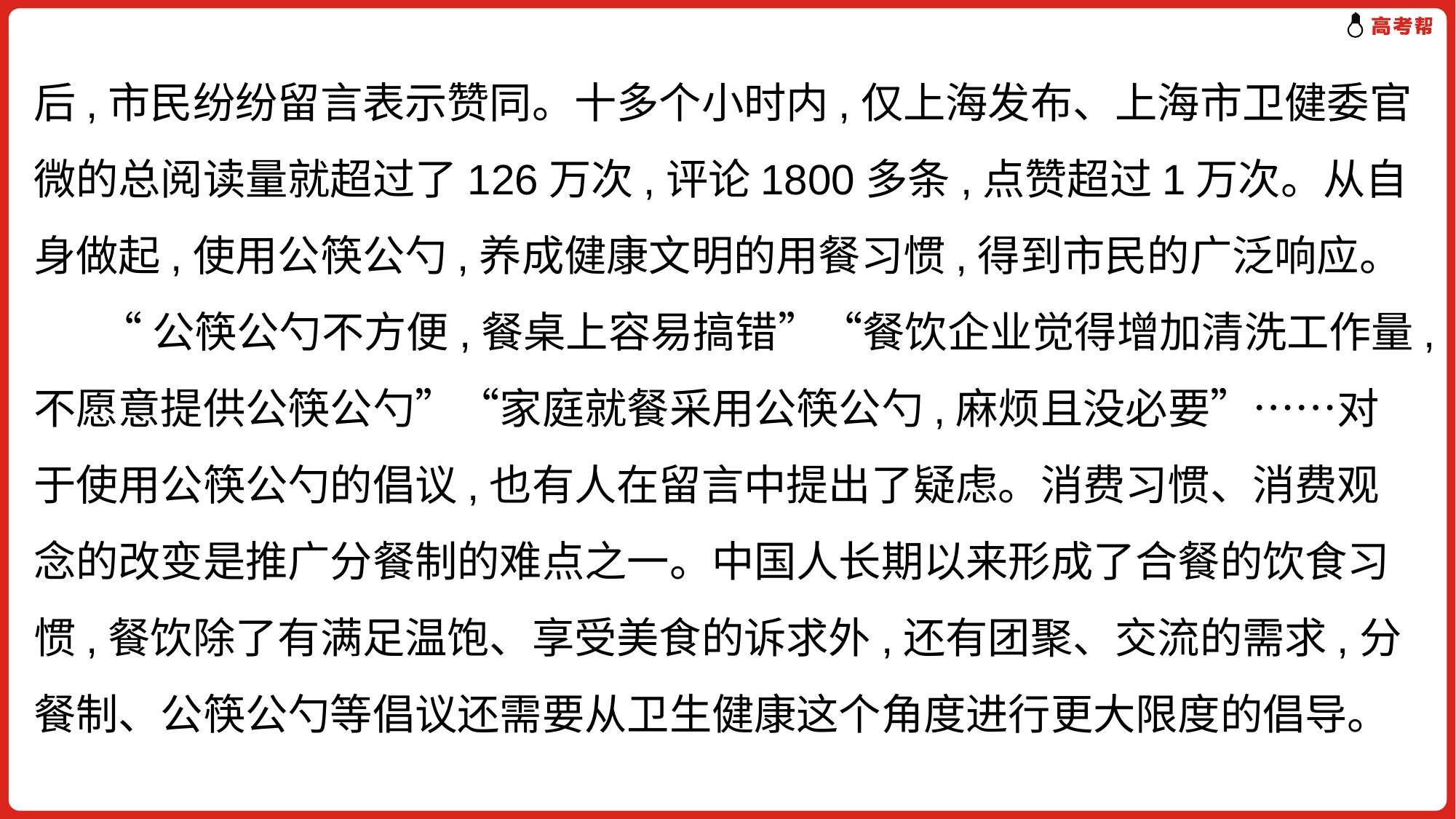

后,市民纷纷留言表示赞同。十多个小时内,仅上海发布、上海市卫健委官微的总阅读量就超过了126万次,评论1800多条,点赞超过1万次。从自身做起,使用公筷公勺,养成健康文明的用餐习惯,得到市民的广泛响应。
       “公筷公勺不方便,餐桌上容易搞错”“餐饮企业觉得增加清洗工作量,不愿意提供公筷公勺”“家庭就餐采用公筷公勺,麻烦且没必要”……对于使用公筷公勺的倡议,也有人在留言中提出了疑虑。消费习惯、消费观念的改变是推广分餐制的难点之一。中国人长期以来形成了合餐的饮食习惯,餐饮除了有满足温饱、享受美食的诉求外,还有团聚、交流的需求,分餐制、公筷公勺等倡议还需要从卫生健康这个角度进行更大限度的倡导。